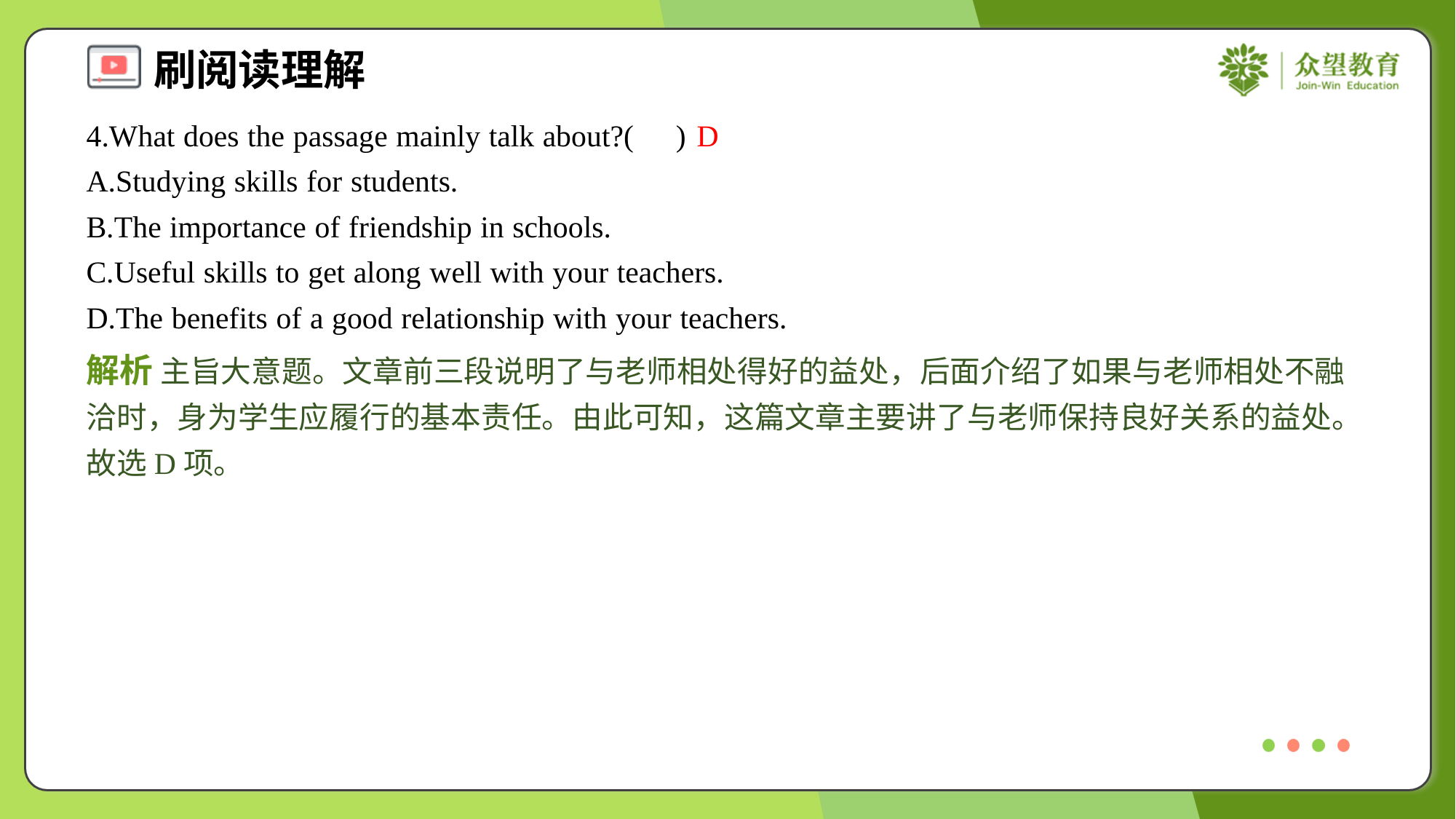

4.What does the passage mainly talk about?(     )
D
A.Studying skills for students.
B.The importance of friendship in schools.
C.Useful skills to get along well with your teachers.
D.The benefits of a good relationship with your teachers.
解析 主旨大意题。文章前三段说明了与老师相处得好的益处，后面介绍了如果与老师相处不融洽时，身为学生应履行的基本责任。由此可知，这篇文章主要讲了与老师保持良好关系的益处。故选D项。